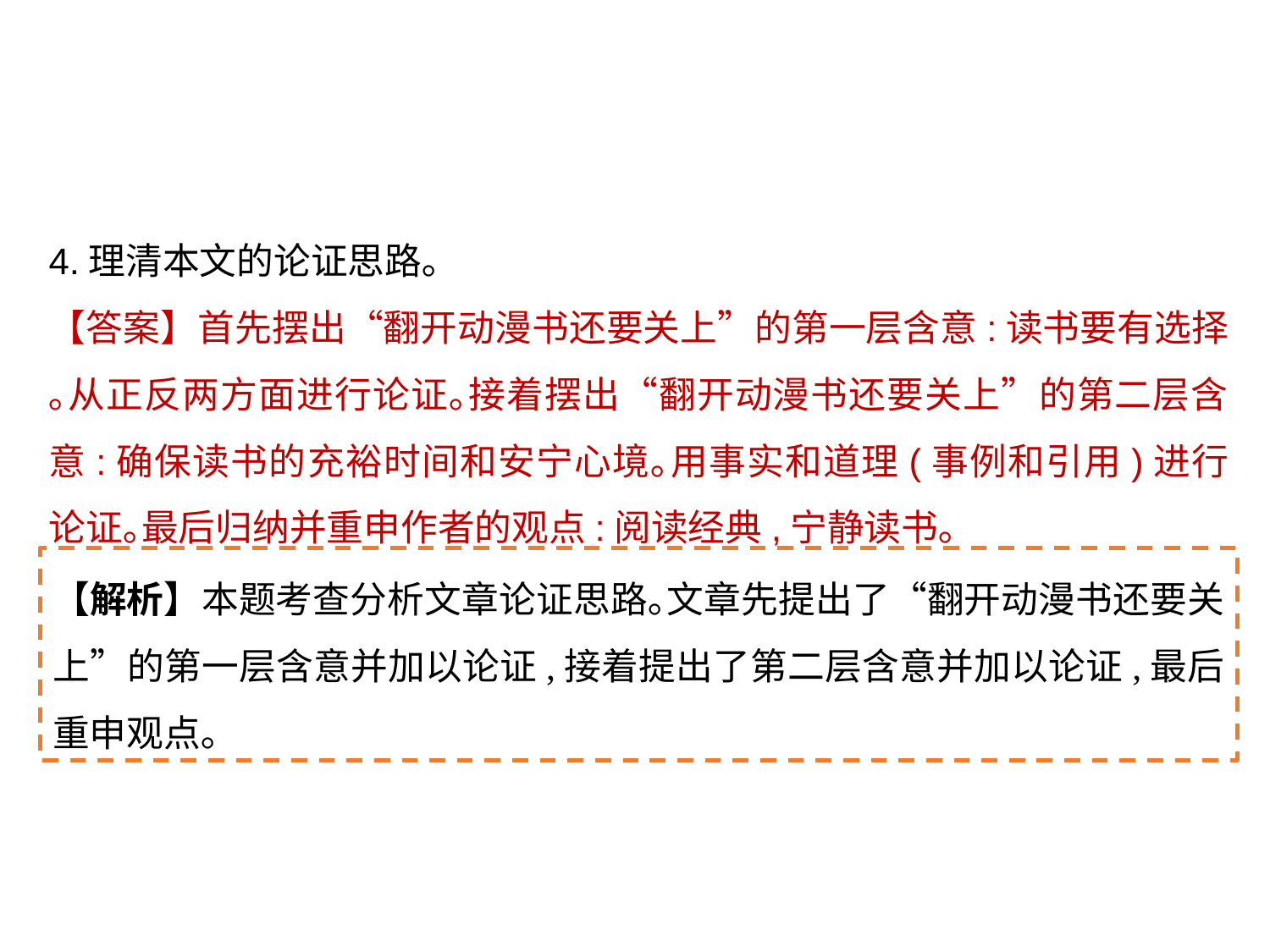

4.理清本文的论证思路｡
【答案】首先摆出“翻开动漫书还要关上”的第一层含意:读书要有选择｡从正反两方面进行论证｡接着摆出“翻开动漫书还要关上”的第二层含意:确保读书的充裕时间和安宁心境｡用事实和道理(事例和引用)进行论证｡最后归纳并重申作者的观点:阅读经典,宁静读书｡
【解析】本题考查分析文章论证思路｡文章先提出了“翻开动漫书还要关上”的第一层含意并加以论证,接着提出了第二层含意并加以论证,最后重申观点｡